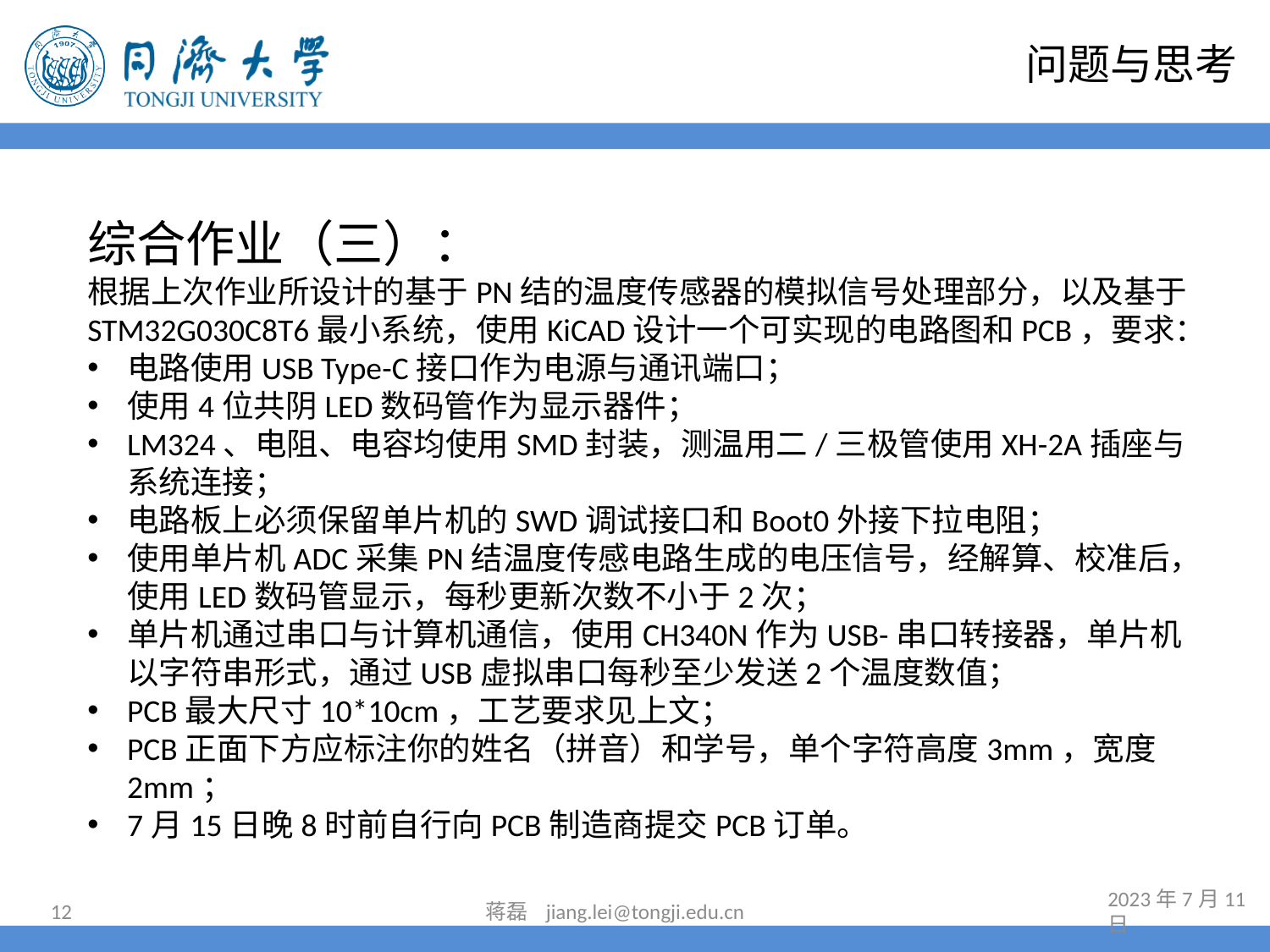

# 问题与思考
综合作业（三）：
根据上次作业所设计的基于PN结的温度传感器的模拟信号处理部分，以及基于STM32G030C8T6最小系统，使用KiCAD设计一个可实现的电路图和PCB，要求：
电路使用USB Type-C接口作为电源与通讯端口；
使用4位共阴LED数码管作为显示器件；
LM324、电阻、电容均使用SMD封装，测温用二/三极管使用XH-2A插座与系统连接；
电路板上必须保留单片机的SWD调试接口和Boot0外接下拉电阻；
使用单片机ADC采集PN结温度传感电路生成的电压信号，经解算、校准后，使用LED数码管显示，每秒更新次数不小于2次；
单片机通过串口与计算机通信，使用CH340N作为USB-串口转接器，单片机以字符串形式，通过USB虚拟串口每秒至少发送2个温度数值；
PCB最大尺寸10*10cm，工艺要求见上文；
PCB正面下方应标注你的姓名（拼音）和学号，单个字符高度3mm，宽度2mm；
7月15日晚8时前自行向PCB制造商提交PCB订单。
12
蒋磊  jiang.lei@tongji.edu.cn
2023年7月11日